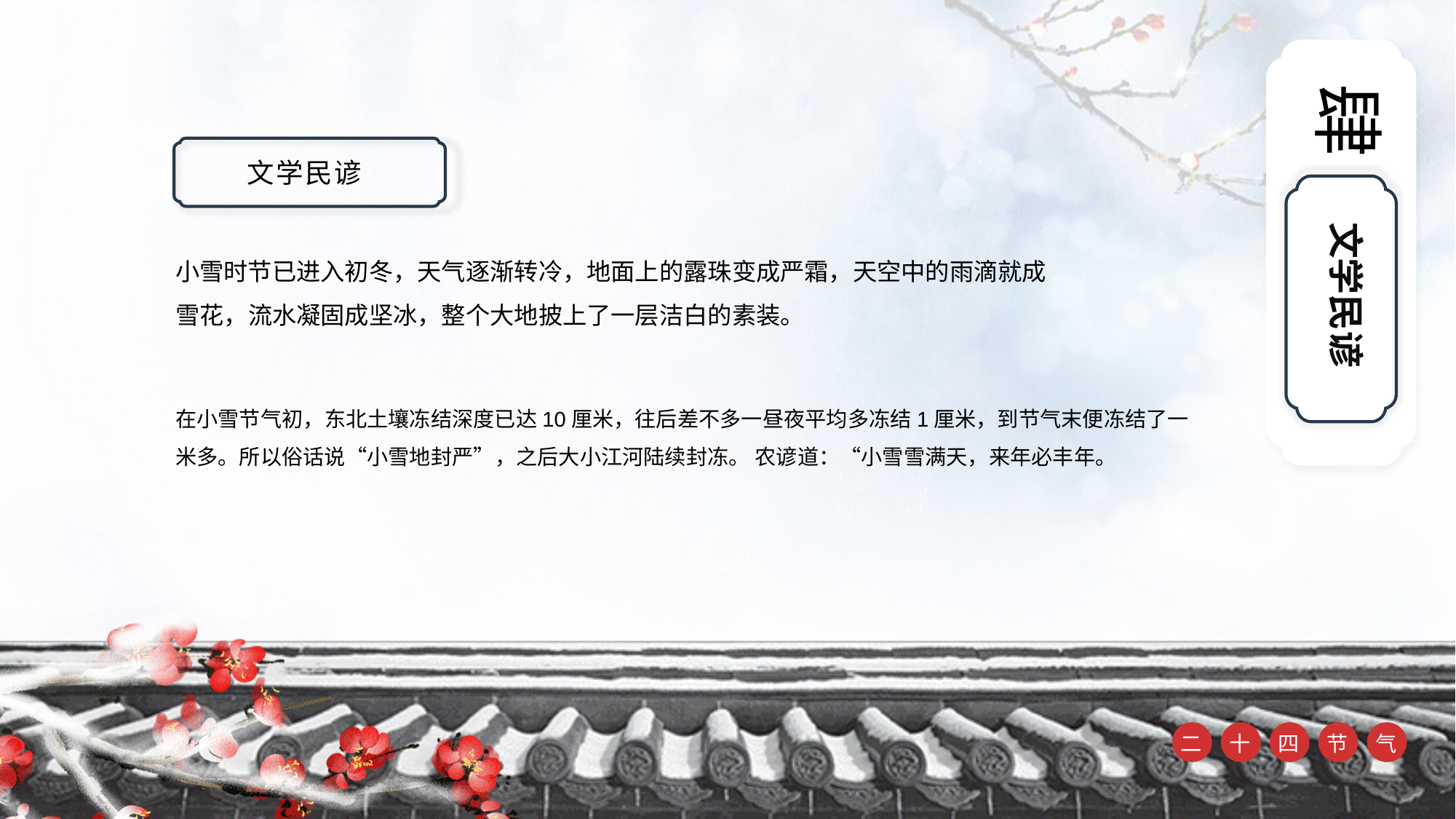

肆

文学民谚

文学民谚
小雪时节已进入初冬，天气逐渐转冷，地面上的露珠变成严霜，天空中的雨滴就成雪花，流水凝固成坚冰，整个大地披上了一层洁白的素装。
在小雪节气初，东北土壤冻结深度已达10厘米，往后差不多一昼夜平均多冻结1厘米，到节气末便冻结了一米多。所以俗话说“小雪地封严”，之后大小江河陆续封冻。 农谚道：“小雪雪满天，来年必丰年。